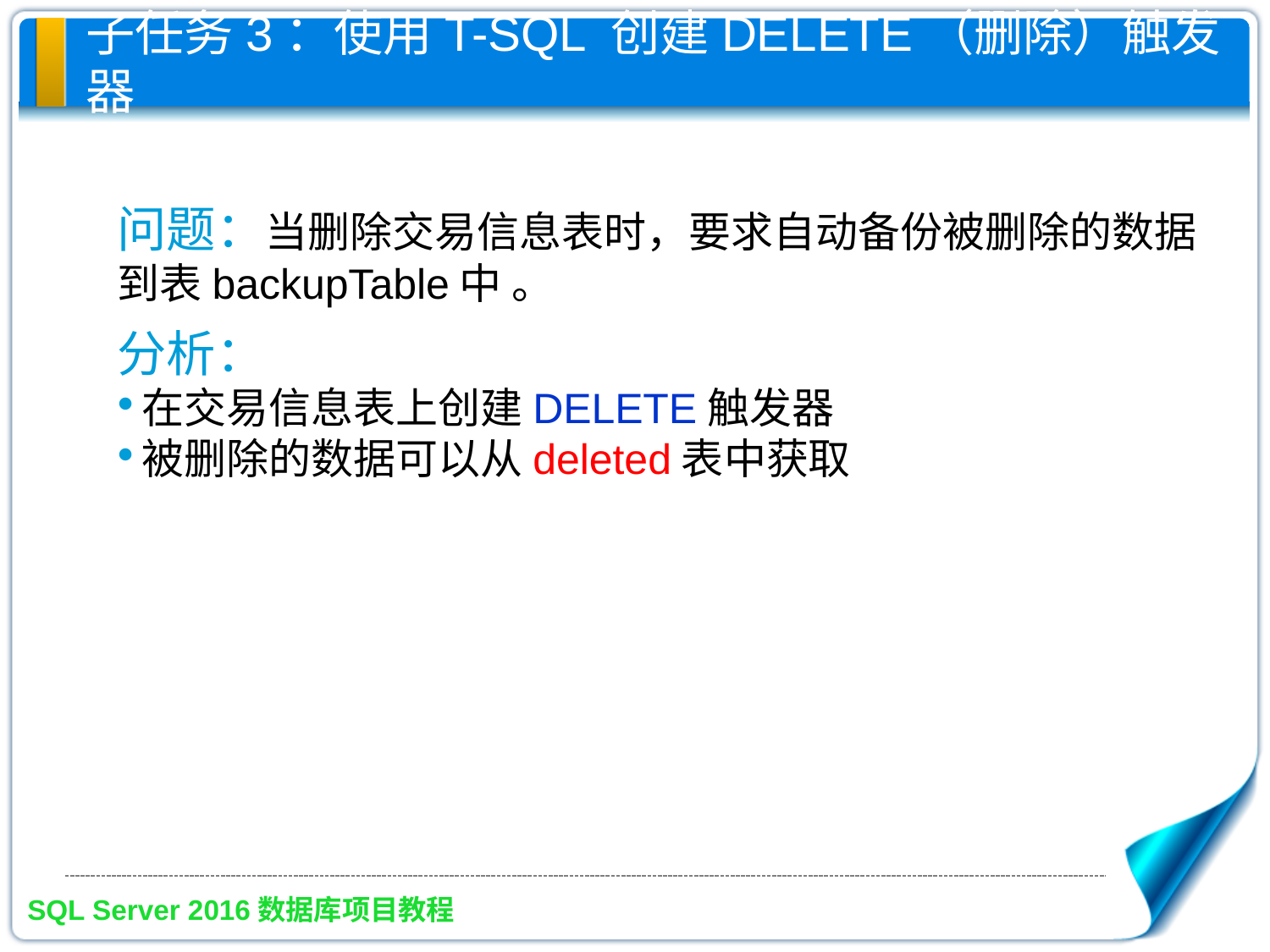

子任务3：使用T-SQL 创建DELETE（删除）触发器

问题：当删除交易信息表时，要求自动备份被删除的数据到表backupTable中 。
分析：
在交易信息表上创建DELETE触发器
被删除的数据可以从deleted表中获取